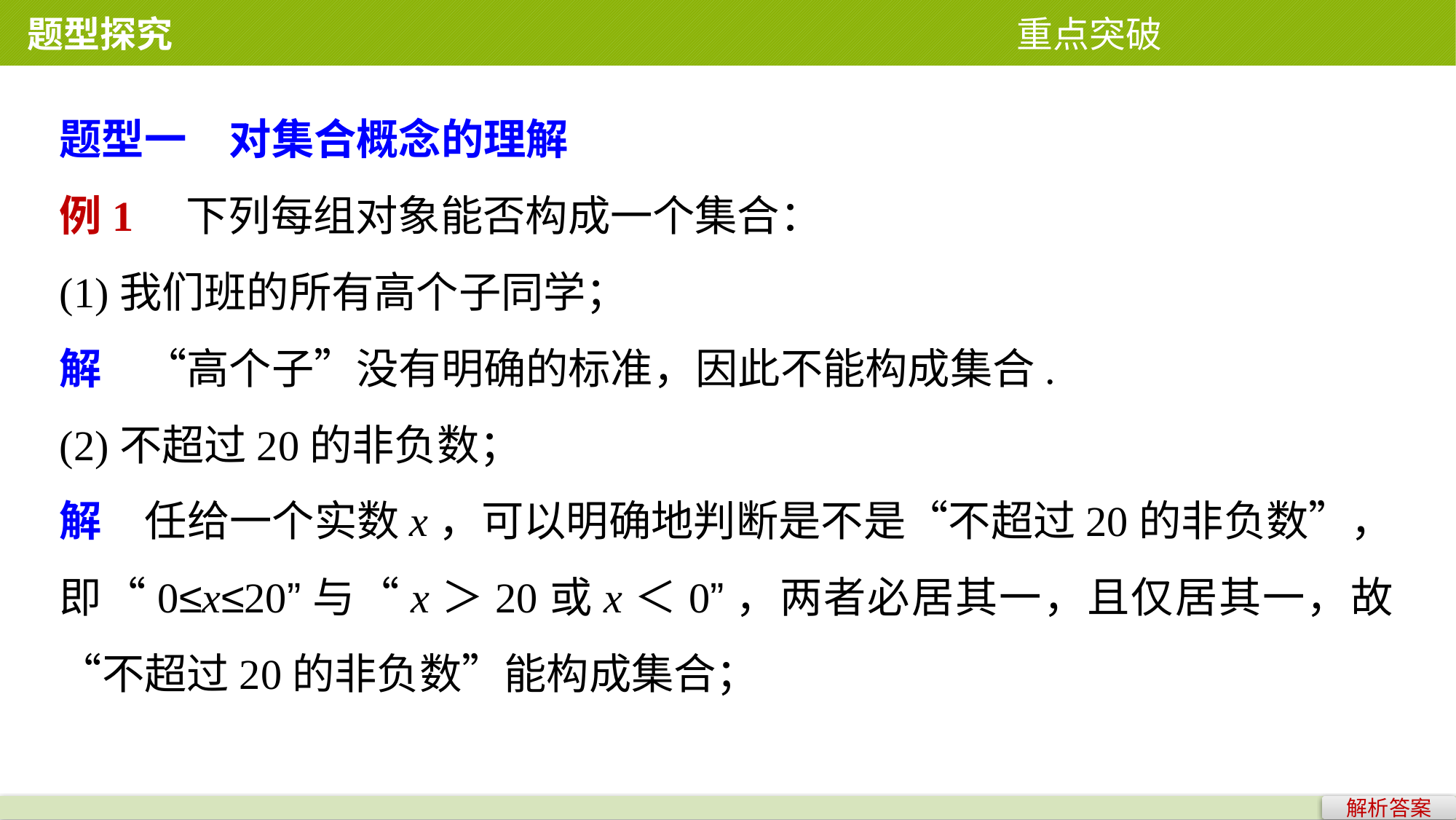

题型探究                                                                                                       重点突破
题型一　对集合概念的理解
例1　下列每组对象能否构成一个集合：
(1)我们班的所有高个子同学；
解　“高个子”没有明确的标准，因此不能构成集合.
(2)不超过20的非负数；
解　任给一个实数x，可以明确地判断是不是“不超过20的非负数”，即“0≤x≤20”与“x＞20或x＜0”，两者必居其一，且仅居其一，故“不超过20的非负数”能构成集合；
解析答案